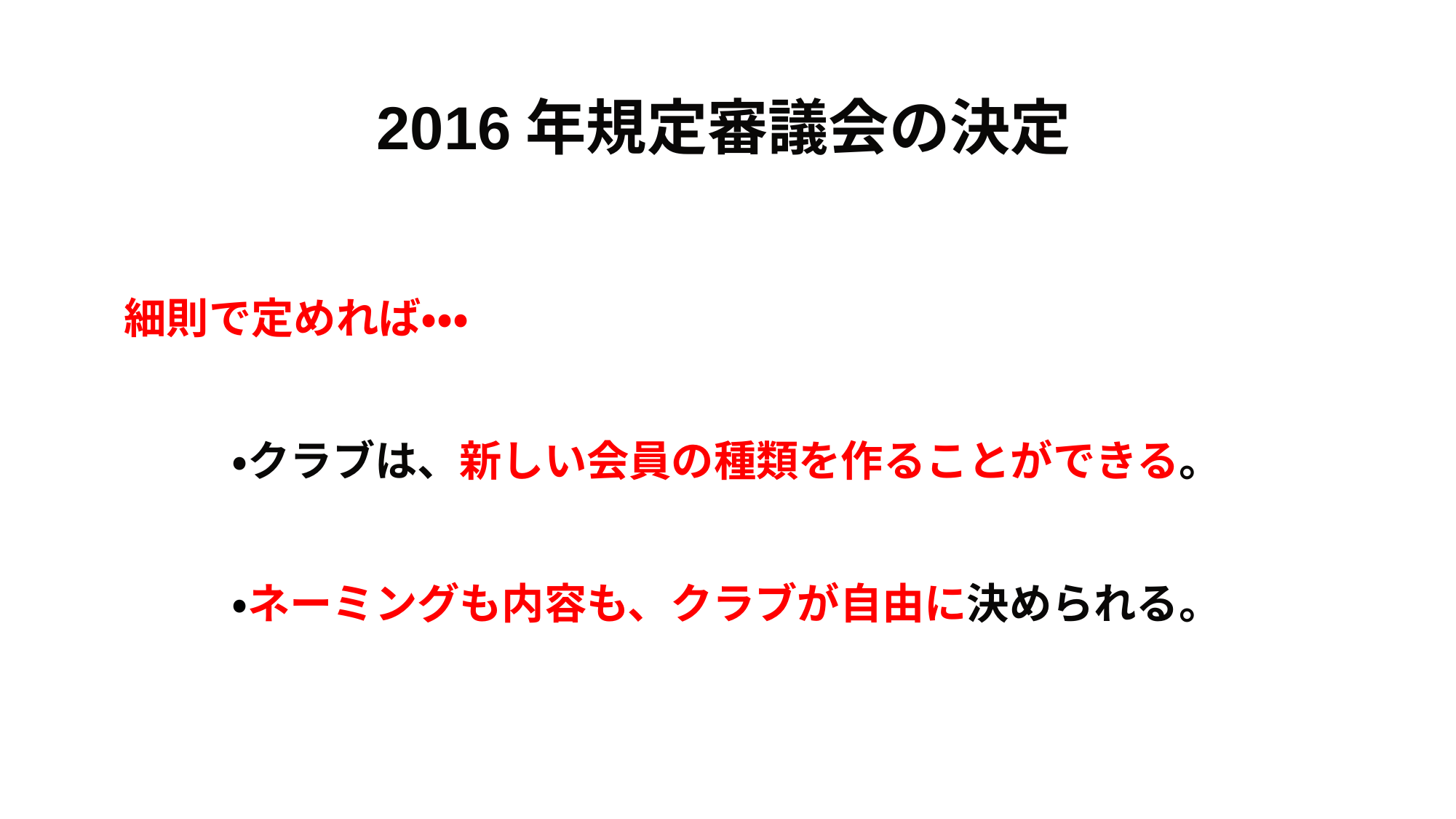

2016年規定審議会の決定
細則で定めれば・・・
・クラブは、新しい会員の種類を作ることができる。
・ネーミングも内容も、クラブが自由に決められる。